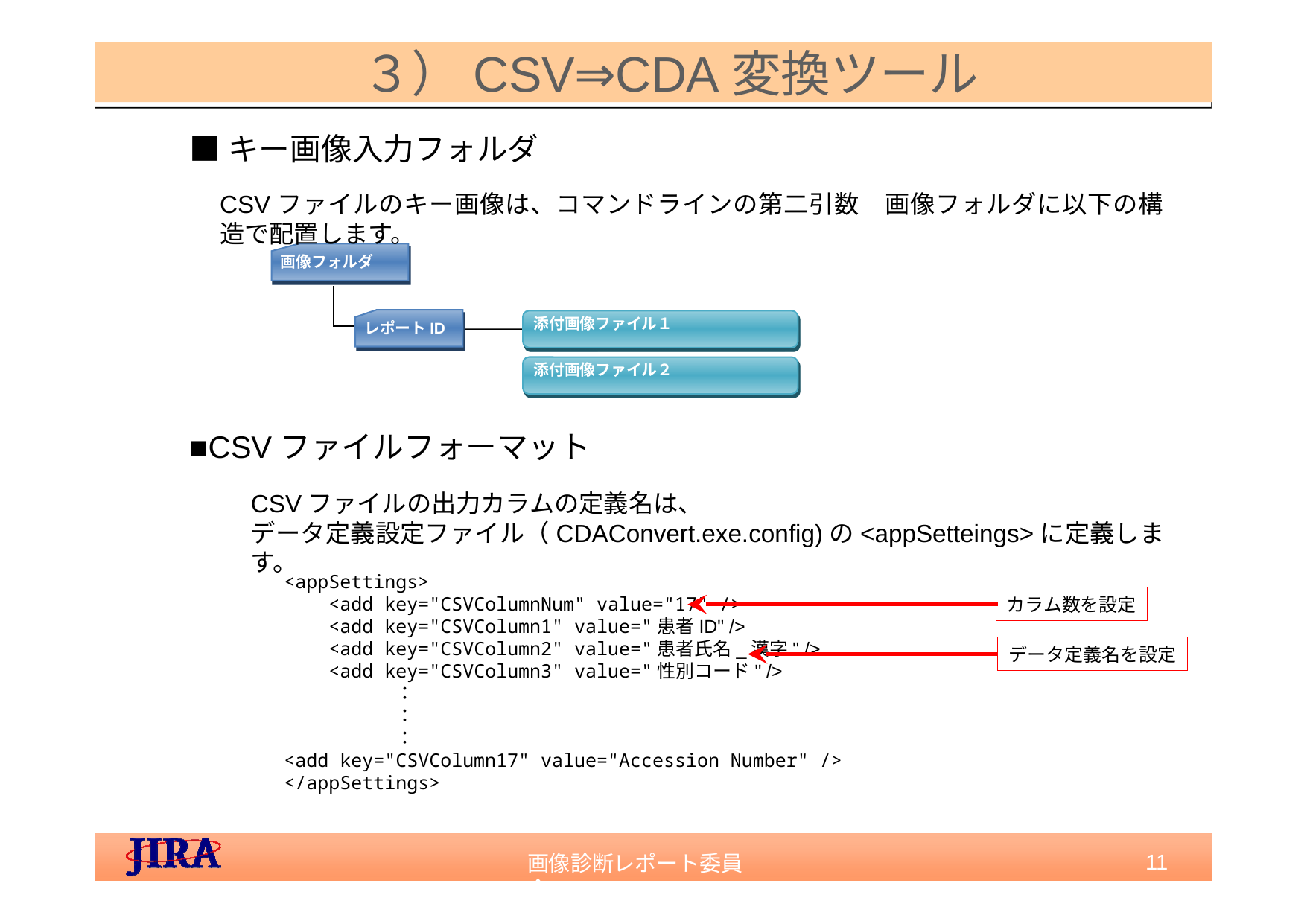

３）CSV⇒CDA変換ツール
■キー画像入力フォルダ
CSVファイルのキー画像は、コマンドラインの第二引数　画像フォルダに以下の構造で配置します。
画像フォルダ

レポートID
添付画像ファイル１

添付画像ファイル２

■CSVファイルフォーマット
CSVファイルの出力カラムの定義名は、
データ定義設定ファイル（CDAConvert.exe.config)の<appSetteings>に定義します。
<appSettings>
    <add key="CSVColumnNum" value="17" />
    <add key="CSVColumn1" value="患者ID" />
    <add key="CSVColumn2" value="患者氏名_漢字" />
    <add key="CSVColumn3" value="性別コード" />
	：
	：
	：
<add key="CSVColumn17" value="Accession Number" />
</appSettings>
カラム数を設定
データ定義名を設定
11
画像診断レポート委員会